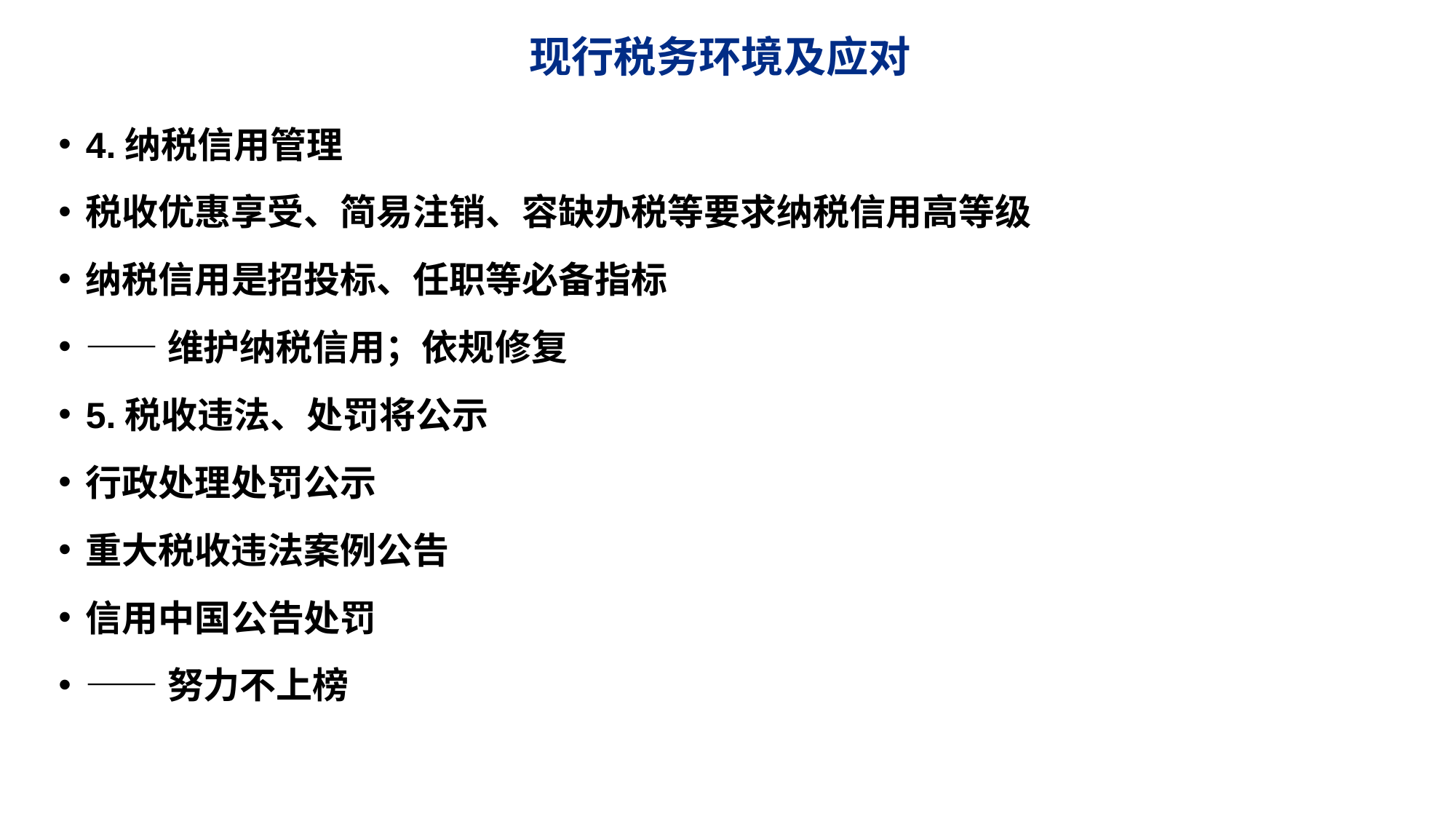

# 现行税务环境及应对
4.纳税信用管理
税收优惠享受、简易注销、容缺办税等要求纳税信用高等级
纳税信用是招投标、任职等必备指标
——维护纳税信用；依规修复
5.税收违法、处罚将公示
行政处理处罚公示
重大税收违法案例公告
信用中国公告处罚
——努力不上榜